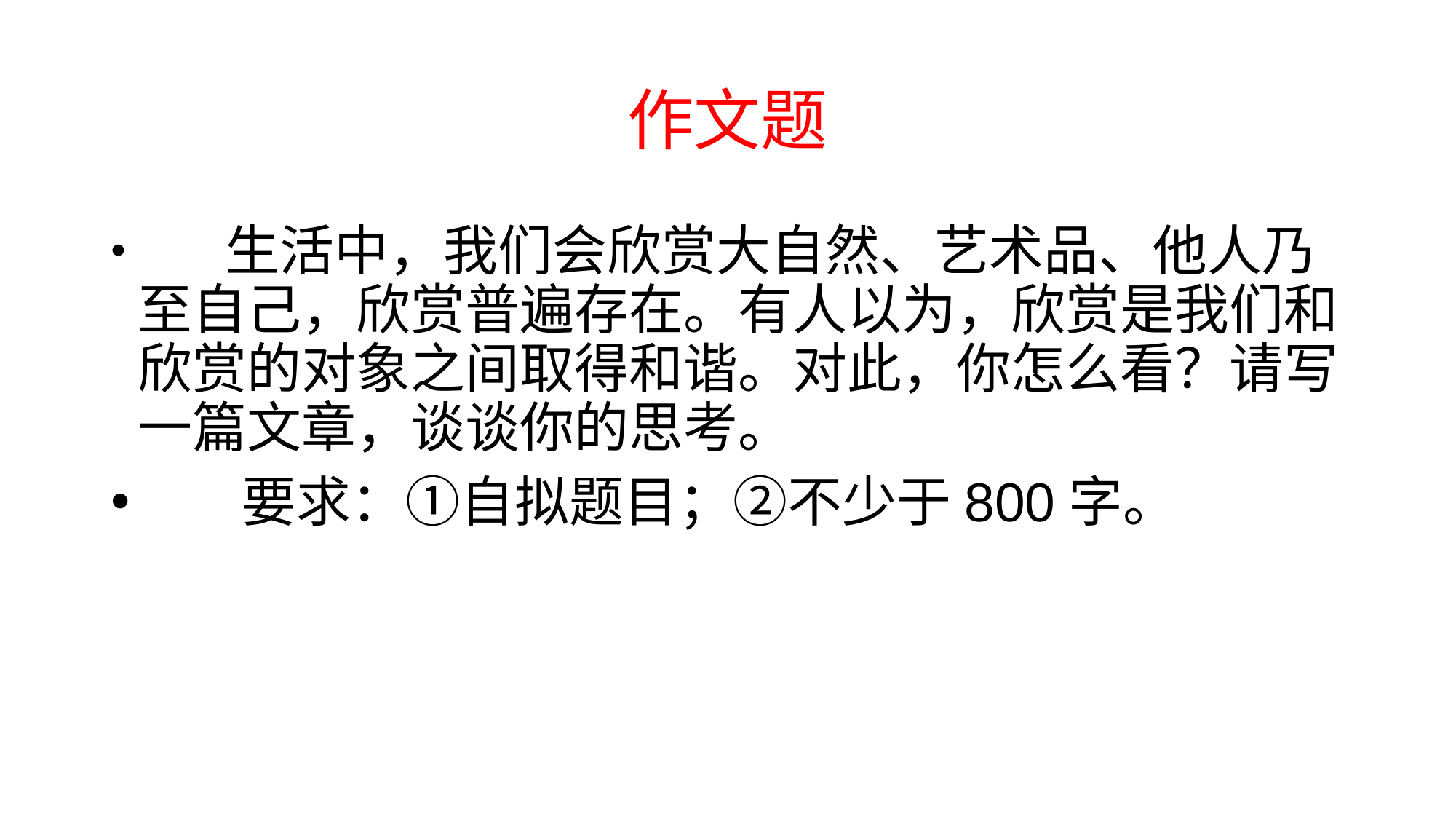

# 作文题
      生活中，我们会欣赏大自然、艺术品、他人乃至自己，欣赏普遍存在。有人以为，欣赏是我们和欣赏的对象之间取得和谐。对此，你怎么看？请写一篇文章，谈谈你的思考。
      要求：①自拟题目；②不少于800字。